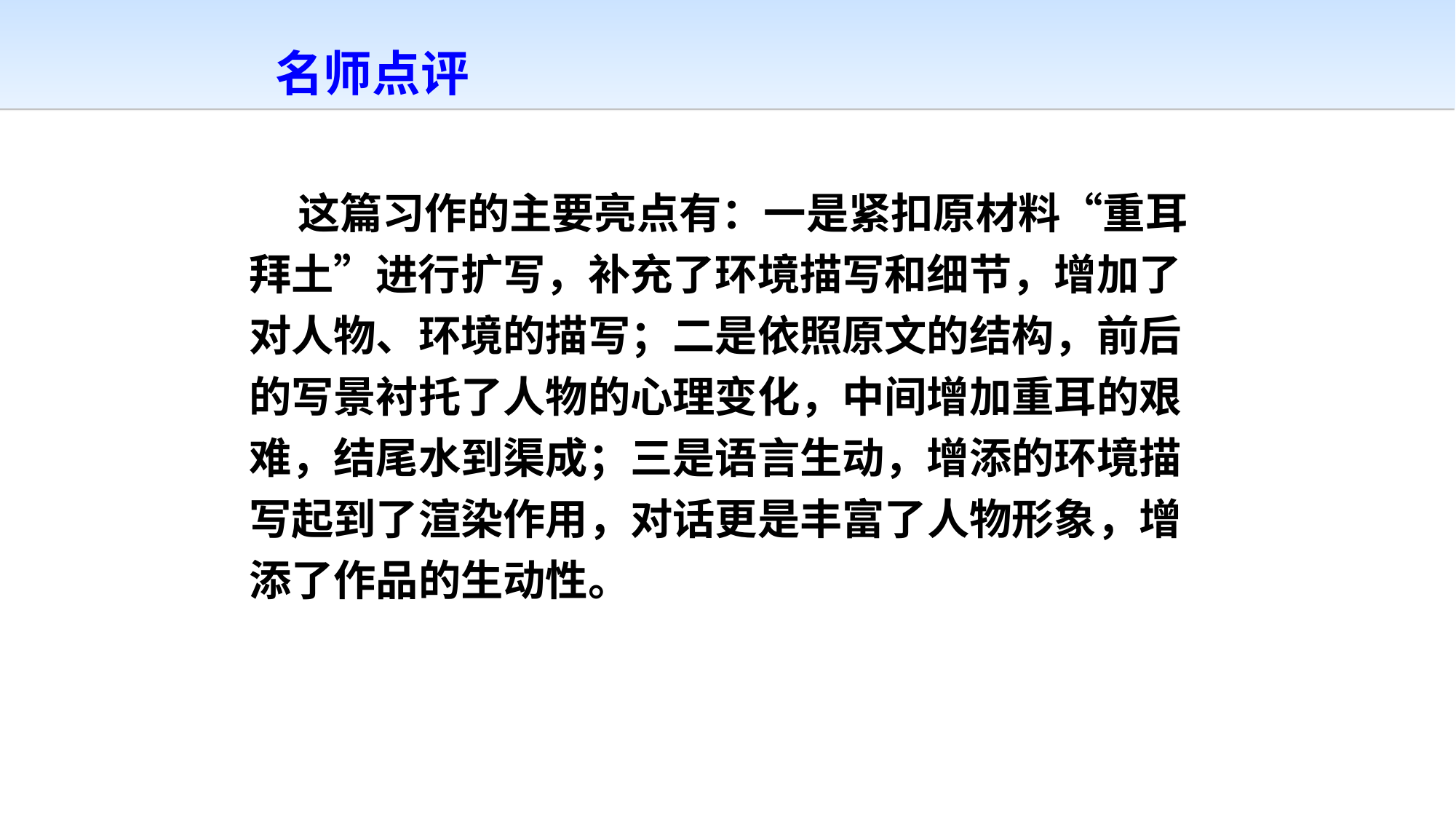

名师点评
    这篇习作的主要亮点有：一是紧扣原材料“重耳拜土”进行扩写，补充了环境描写和细节，增加了对人物、环境的描写；二是依照原文的结构，前后的写景衬托了人物的心理变化，中间增加重耳的艰难，结尾水到渠成；三是语言生动，增添的环境描写起到了渲染作用，对话更是丰富了人物形象，增添了作品的生动性。